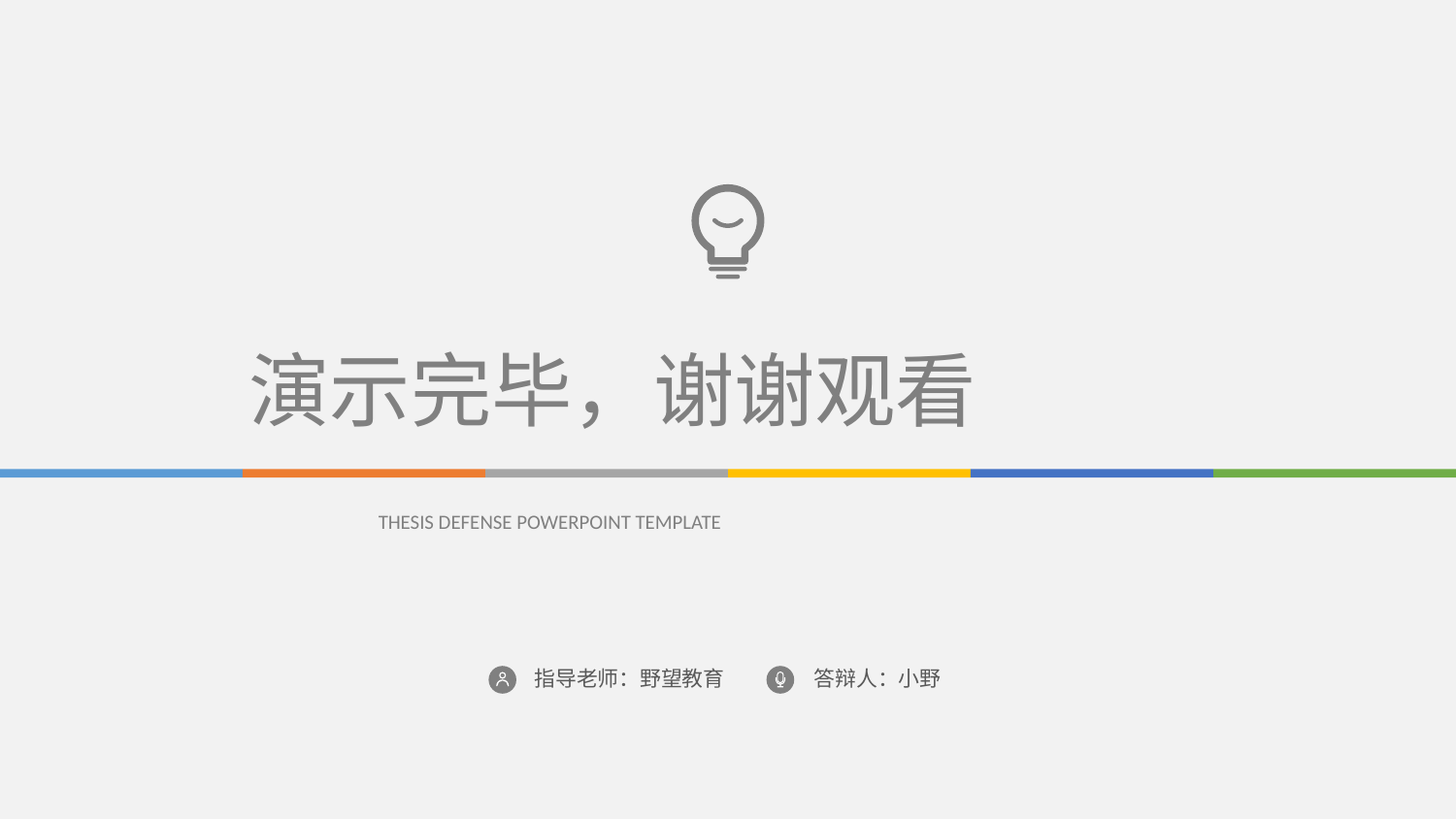

演示完毕，谢谢观看

THESIS DEFENSE POWERPOINT TEMPLATE
指导老师：野望教育
答辩人：小野